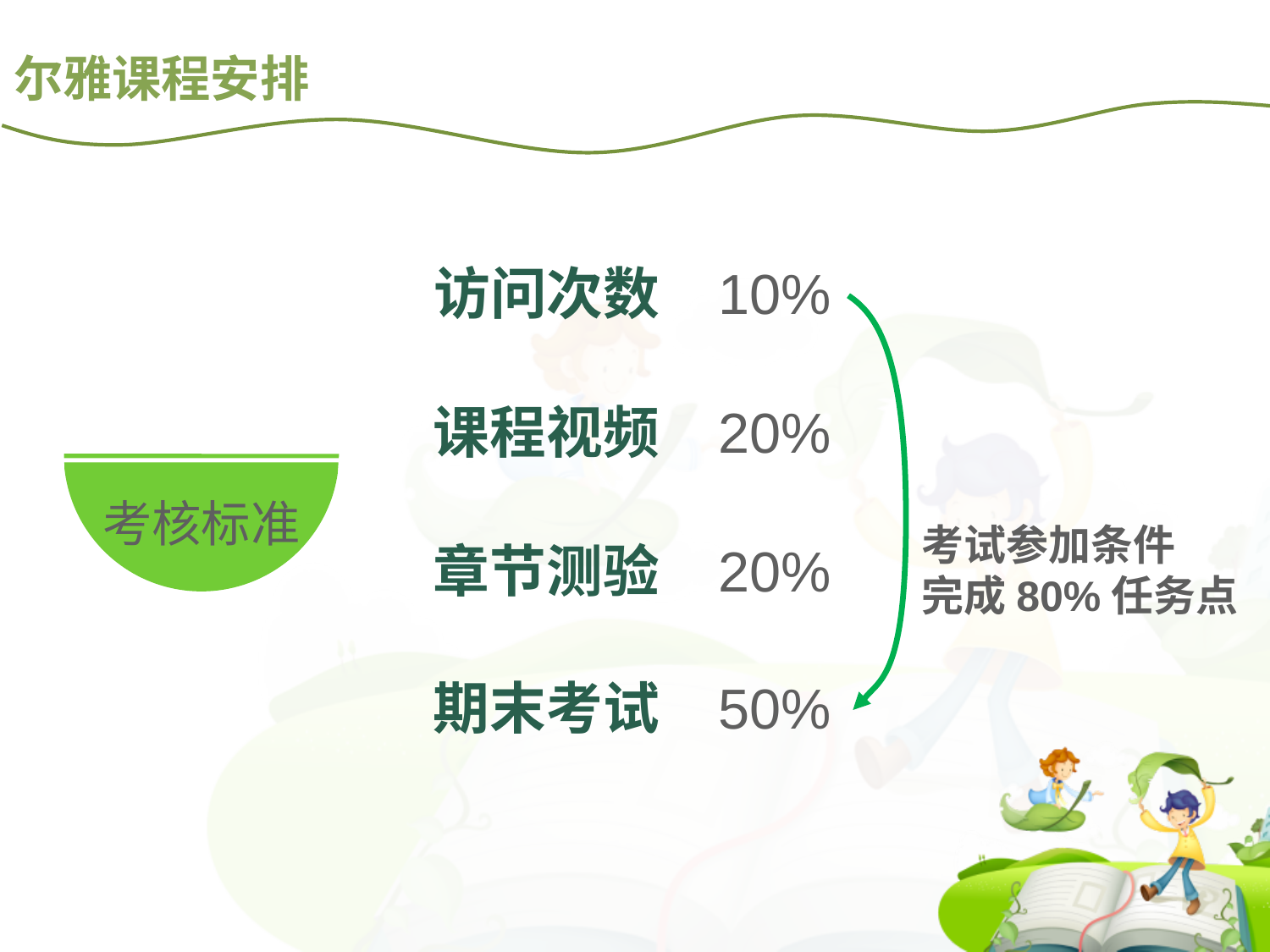

# 尔雅课程安排
访问次数
10%

课程视频
20%
考核标准
考试参加条件
完成80%任务点
章节测验
20%
期末考试
50%